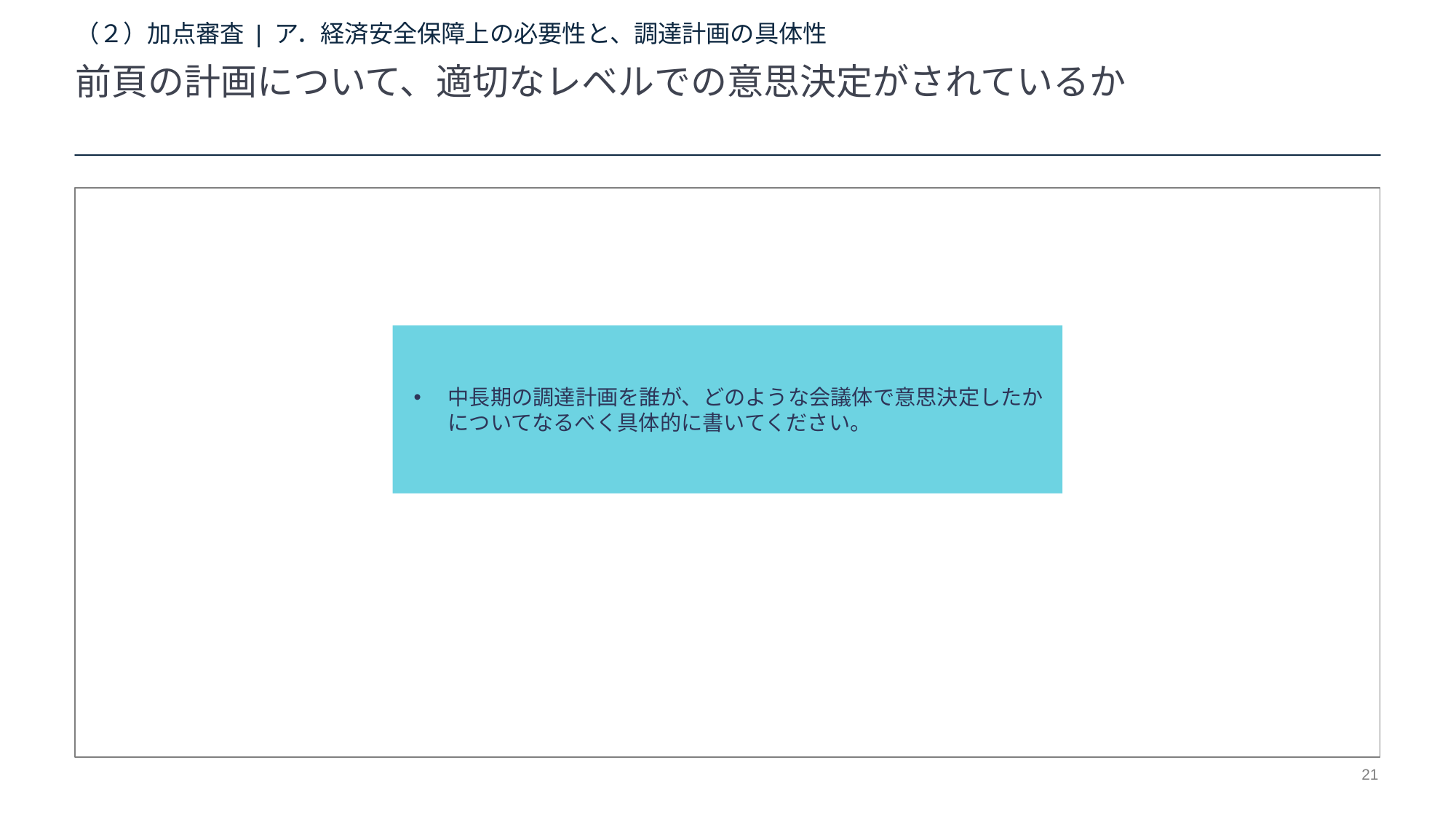

# （２）加点審査 | ア．経済安全保障上の必要性と、調達計画の具体性
前頁の計画について、適切なレベルでの意思決定がされているか

中長期の調達計画を誰が、どのような会議体で意思決定したかについてなるべく具体的に書いてください。